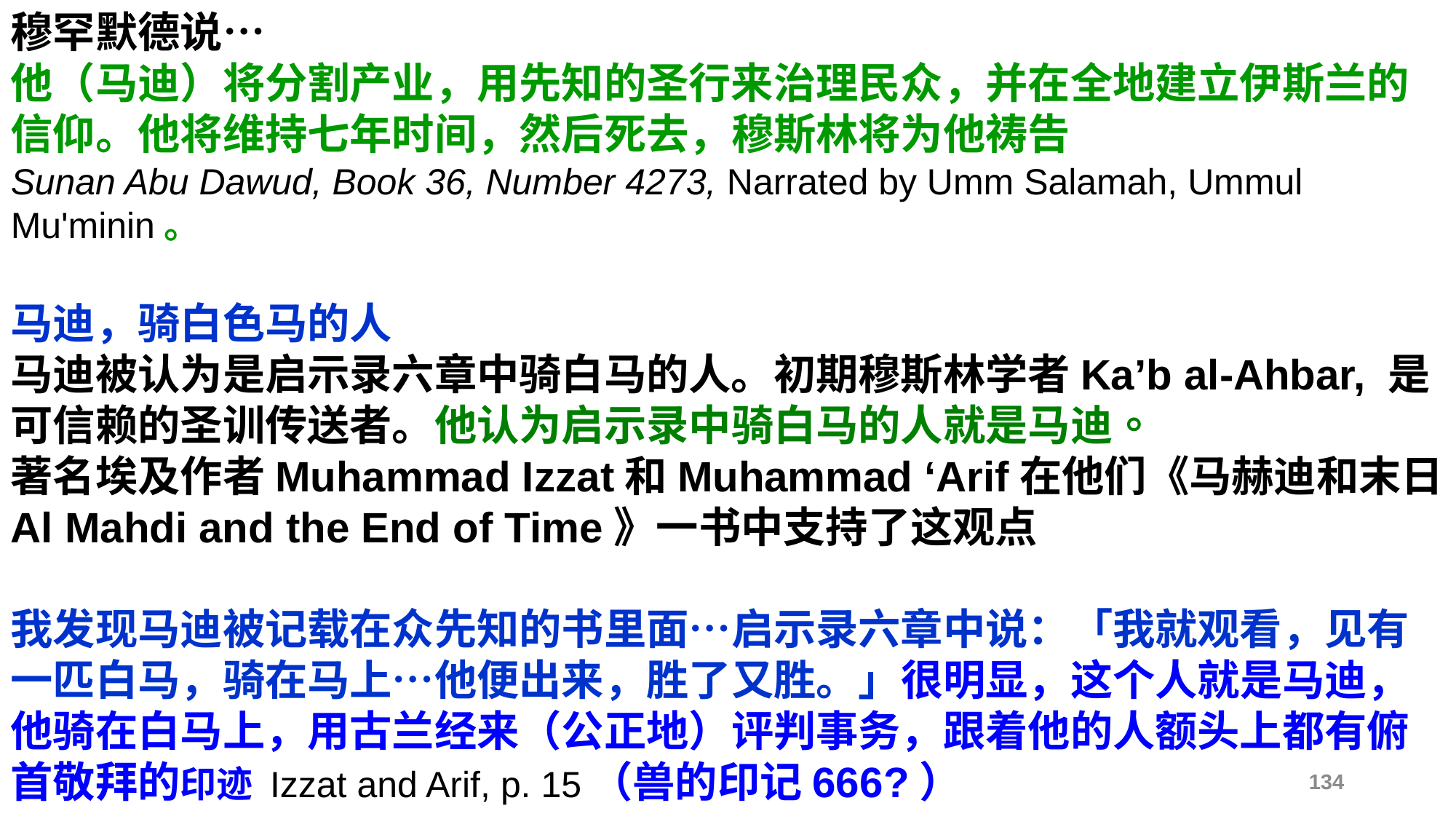

穆罕默德说…
他（马迪）将分割产业，用先知的圣行来治理民众，并在全地建立伊斯兰的信仰。他将维持七年时间，然后死去，穆斯林将为他祷告
Sunan Abu Dawud, Book 36, Number 4273, Narrated by Umm Salamah, Ummul Mu'minin。

马迪，骑白色马的人
马迪被认为是启示录六章中骑白马的人。初期穆斯林学者Ka’b al-Ahbar, 是可信赖的圣训传送者。他认为启示录中骑白马的人就是马迪。
著名埃及作者Muhammad Izzat和Muhammad ‘Arif在他们《马赫迪和末日Al Mahdi and the End of Time》一书中支持了这观点

我发现马迪被记载在众先知的书里面…启示录六章中说：「我就观看，见有一匹白马，骑在马上…他便出来，胜了又胜。」很明显，这个人就是马迪，他骑在白马上，用古兰经来（公正地）评判事务，跟着他的人额头上都有俯首敬拜的印迹 Izzat and Arif, p. 15（兽的印记666?）
134